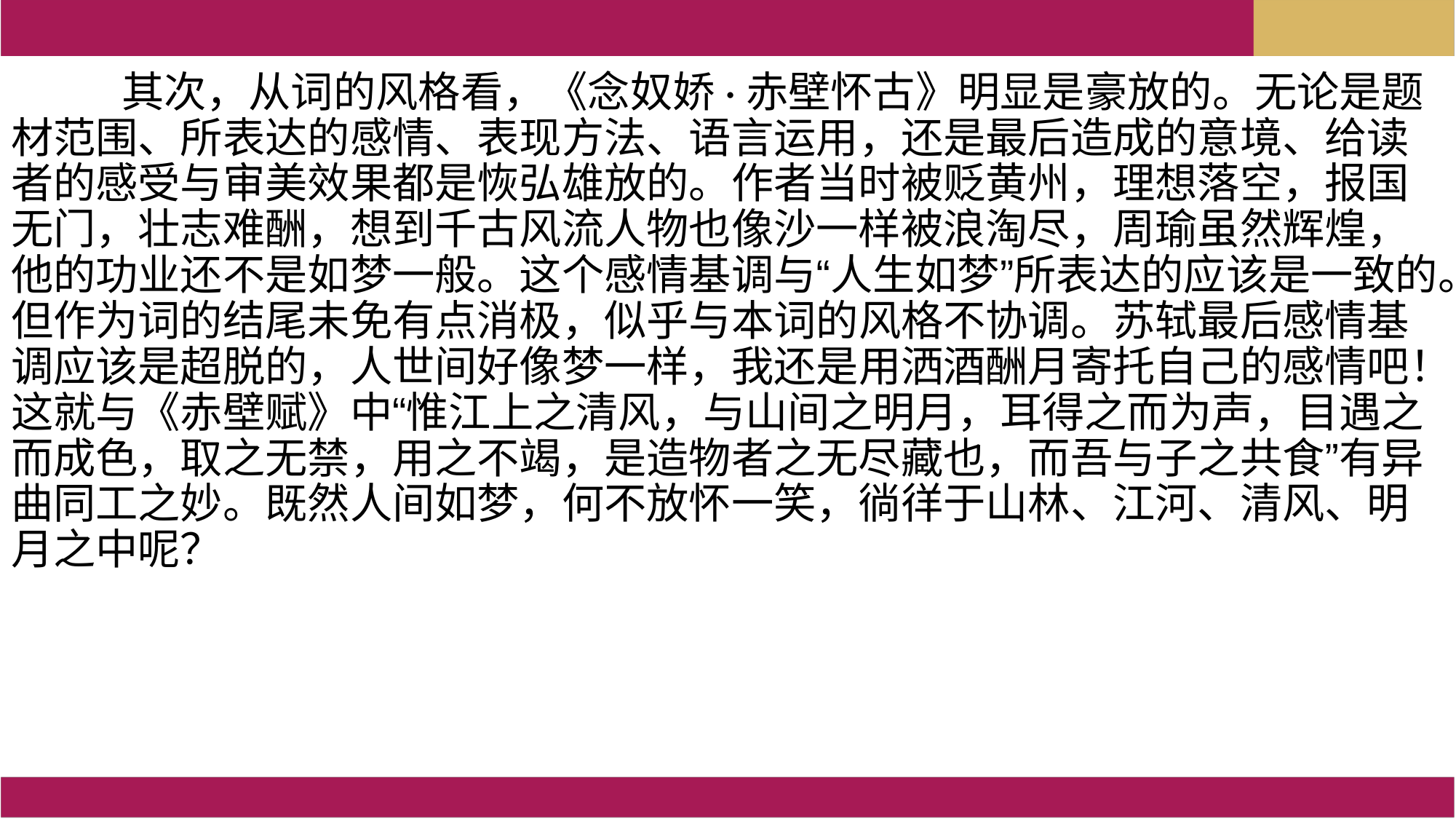

其次，从词的风格看，《念奴娇·赤壁怀古》明显是豪放的。无论是题材范围、所表达的感情、表现方法、语言运用，还是最后造成的意境、给读者的感受与审美效果都是恢弘雄放的。作者当时被贬黄州，理想落空，报国无门，壮志难酬，想到千古风流人物也像沙一样被浪淘尽，周瑜虽然辉煌，他的功业还不是如梦一般。这个感情基调与“人生如梦”所表达的应该是一致的。但作为词的结尾未免有点消极，似乎与本词的风格不协调。苏轼最后感情基调应该是超脱的，人世间好像梦一样，我还是用洒酒酬月寄托自己的感情吧！这就与《赤壁赋》中“惟江上之清风，与山间之明月，耳得之而为声，目遇之而成色，取之无禁，用之不竭，是造物者之无尽藏也，而吾与子之共食”有异曲同工之妙。既然人间如梦，何不放怀一笑，徜徉于山林、江河、清风、明月之中呢？